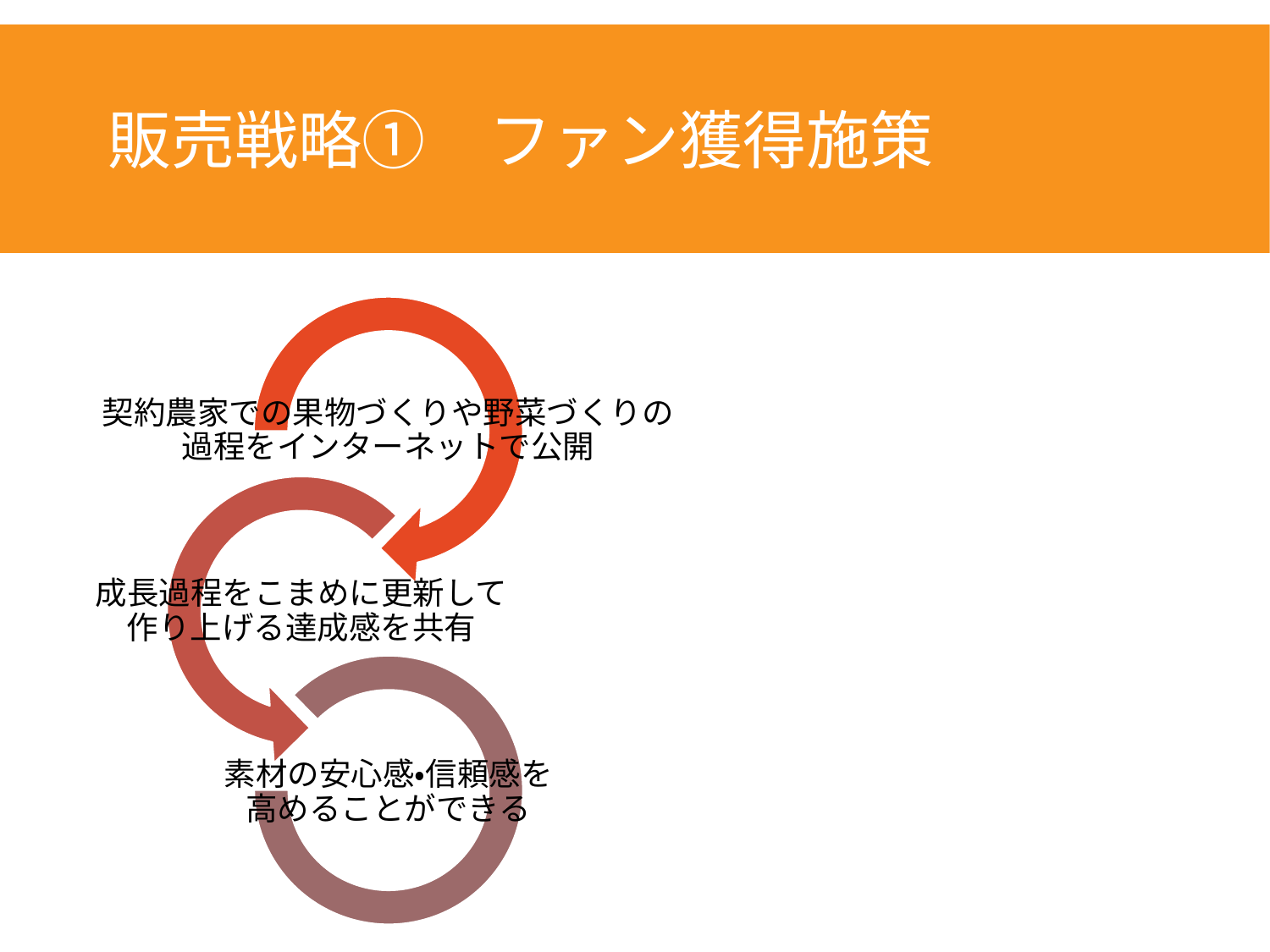

# 販売戦略①　ファン獲得施策
契約農家での果物づくりや野菜づくりの
過程をインターネットで公開
成長過程をこまめに更新して
作り上げる達成感を共有
素材の安心感・信頼感を
高めることができる